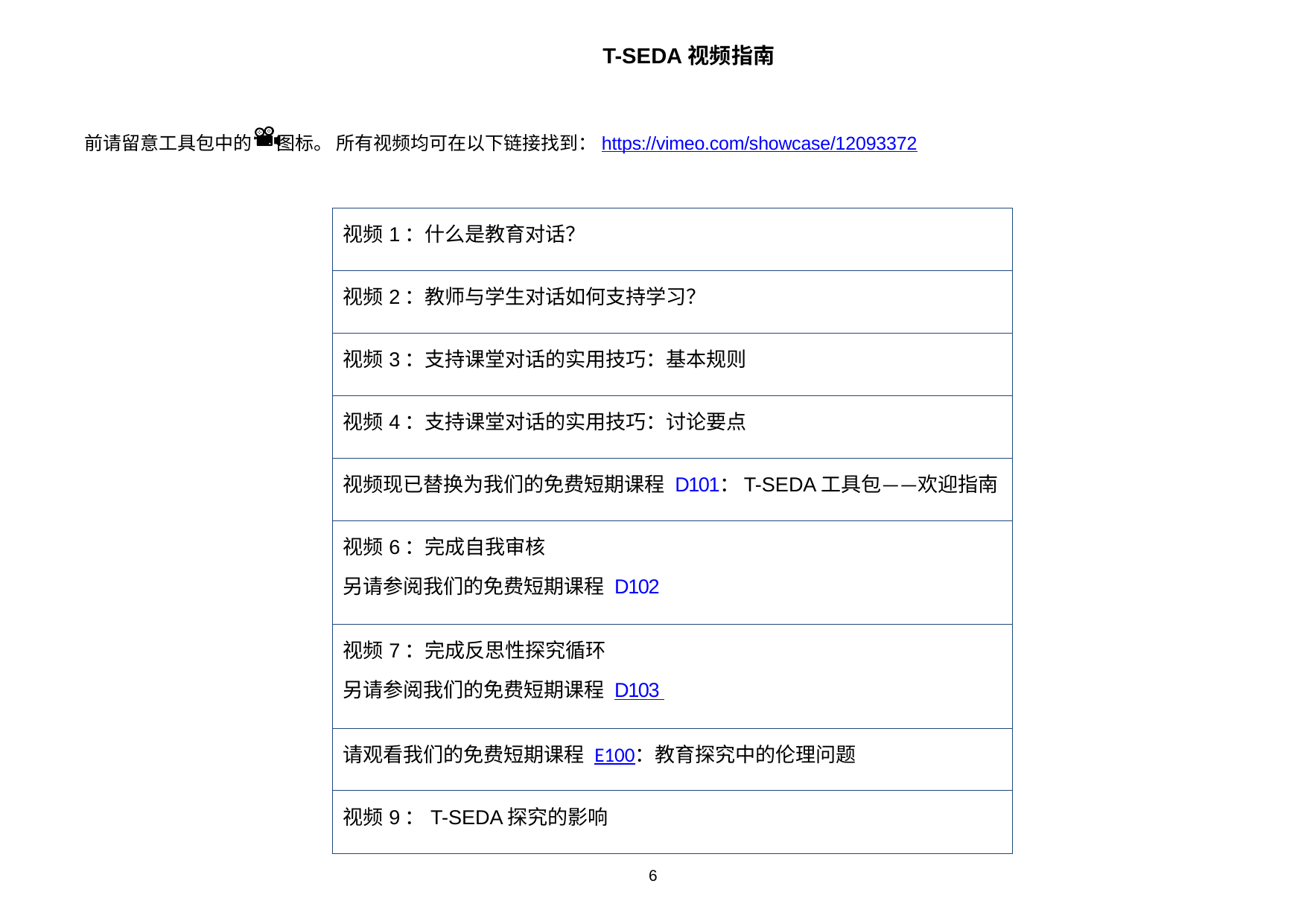

T-SEDA视频指南

前请留意工具包中的      图标。 所有视频均可在以下链接找到：https://vimeo.com/showcase/12093372

| 视频1：什么是教育对话？ |
| --- |
| 视频2：教师与学生对话如何支持学习？ |
| 视频3：支持课堂对话的实用技巧：基本规则 |
| 视频4：支持课堂对话的实用技巧：讨论要点 |
| 视频现已替换为我们的免费短期课程 D101：T-SEDA工具包——欢迎指南 |
| 视频6：完成自我审核 另请参阅我们的免费短期课程 D102 |
| 视频7：完成反思性探究循环 另请参阅我们的免费短期课程 D103 |
| 请观看我们的免费短期课程 E100：教育探究中的伦理问题 |
| 视频9：T-SEDA探究的影响 |
6